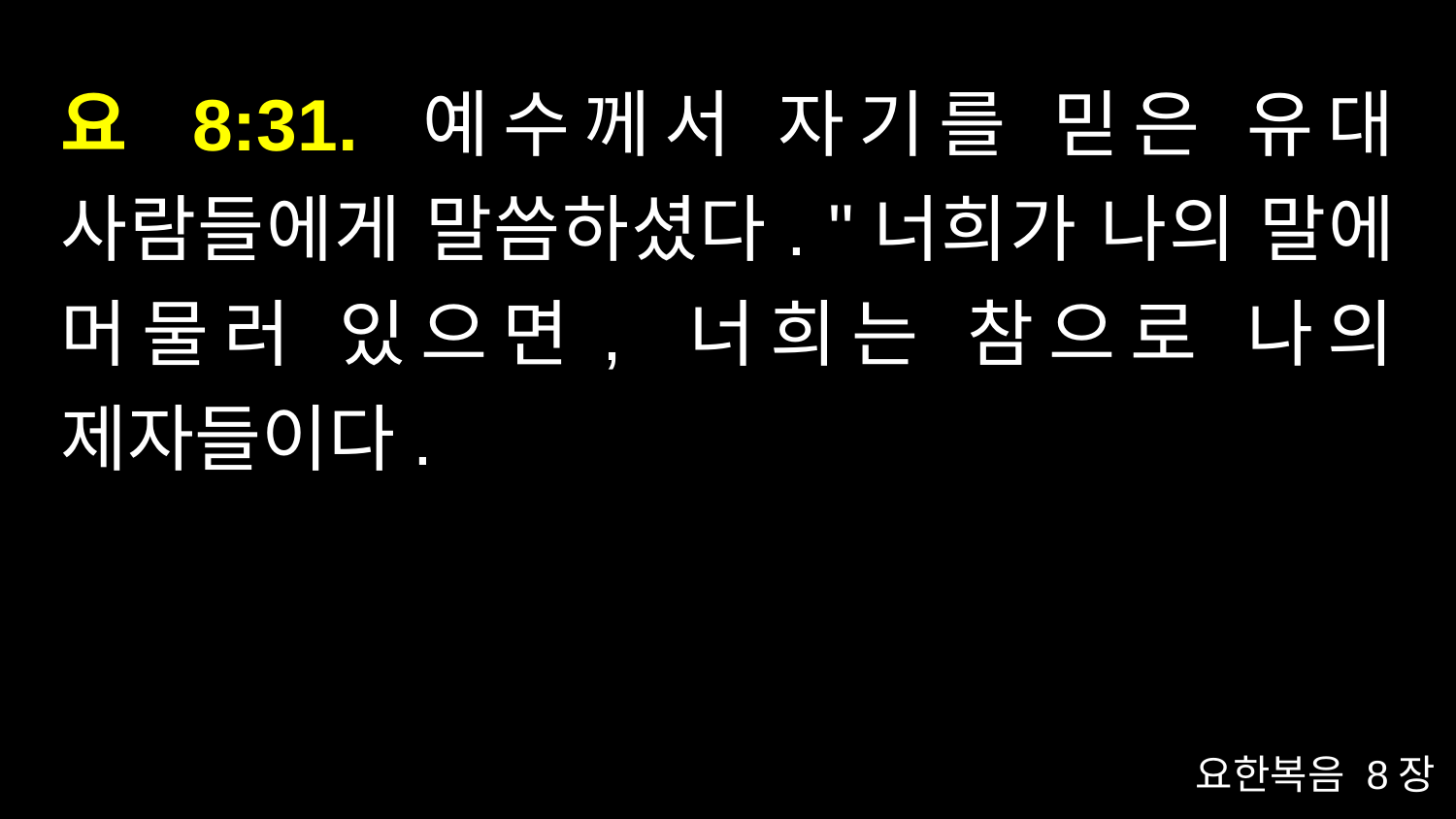

# 요 8:31. 예수께서 자기를 믿은 유대 사람들에게 말씀하셨다. "너희가 나의 말에 머물러 있으면, 너희는 참으로 나의 제자들이다.
요한복음 8장